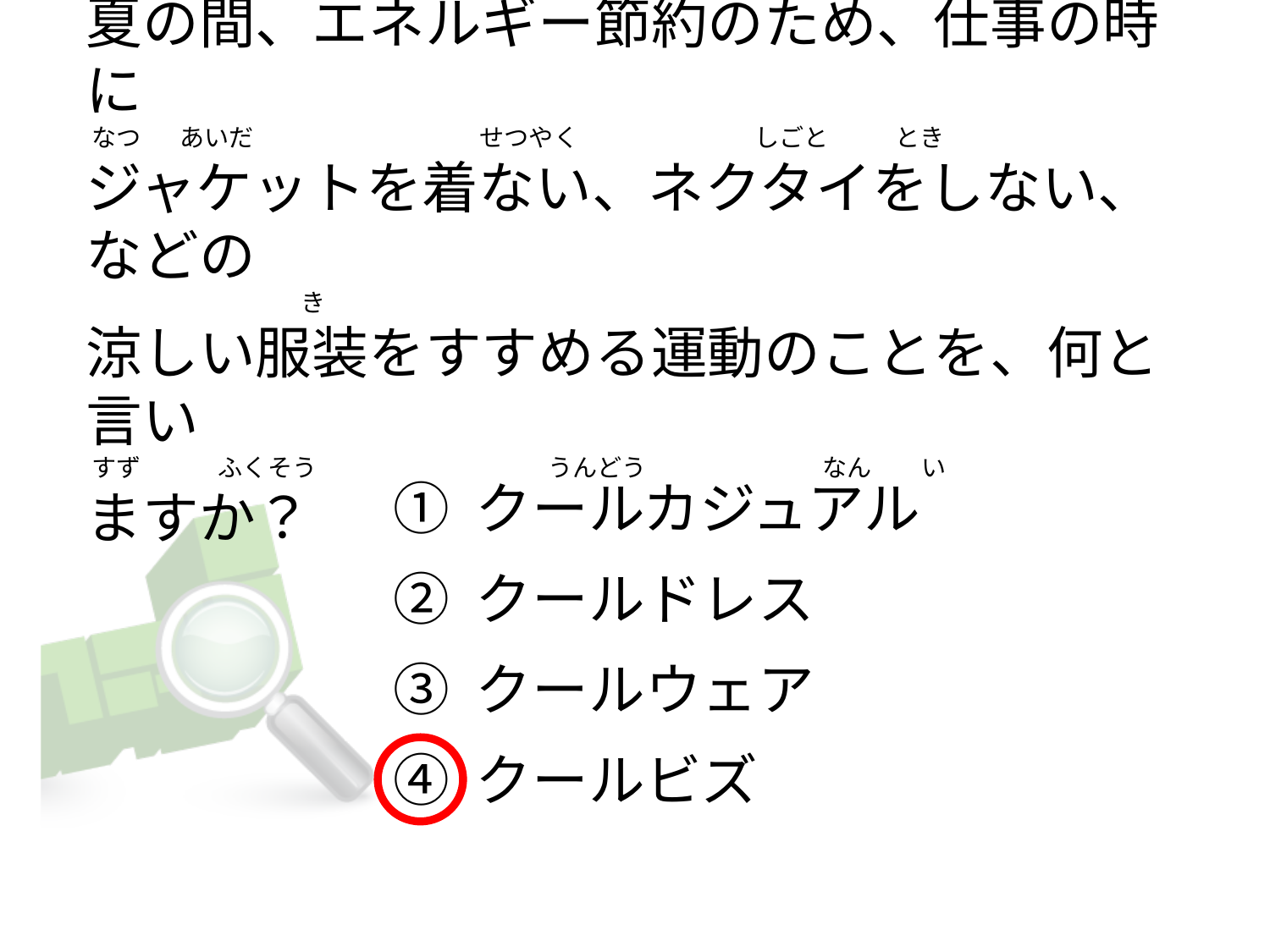

# 夏の間、エネルギー節約のため、仕事の時に  なつ       あいだ                                         せつやく                                しごと            とき ジャケットを着ない、ネクタイをしない、などの                                        き 涼しい服装をすすめる運動のことを、何と言い  すず              ふくそう                                          うんどう                                なん         い ますか？
① クールカジュアル
② クールドレス
③ クールウェア
④ クールビズ